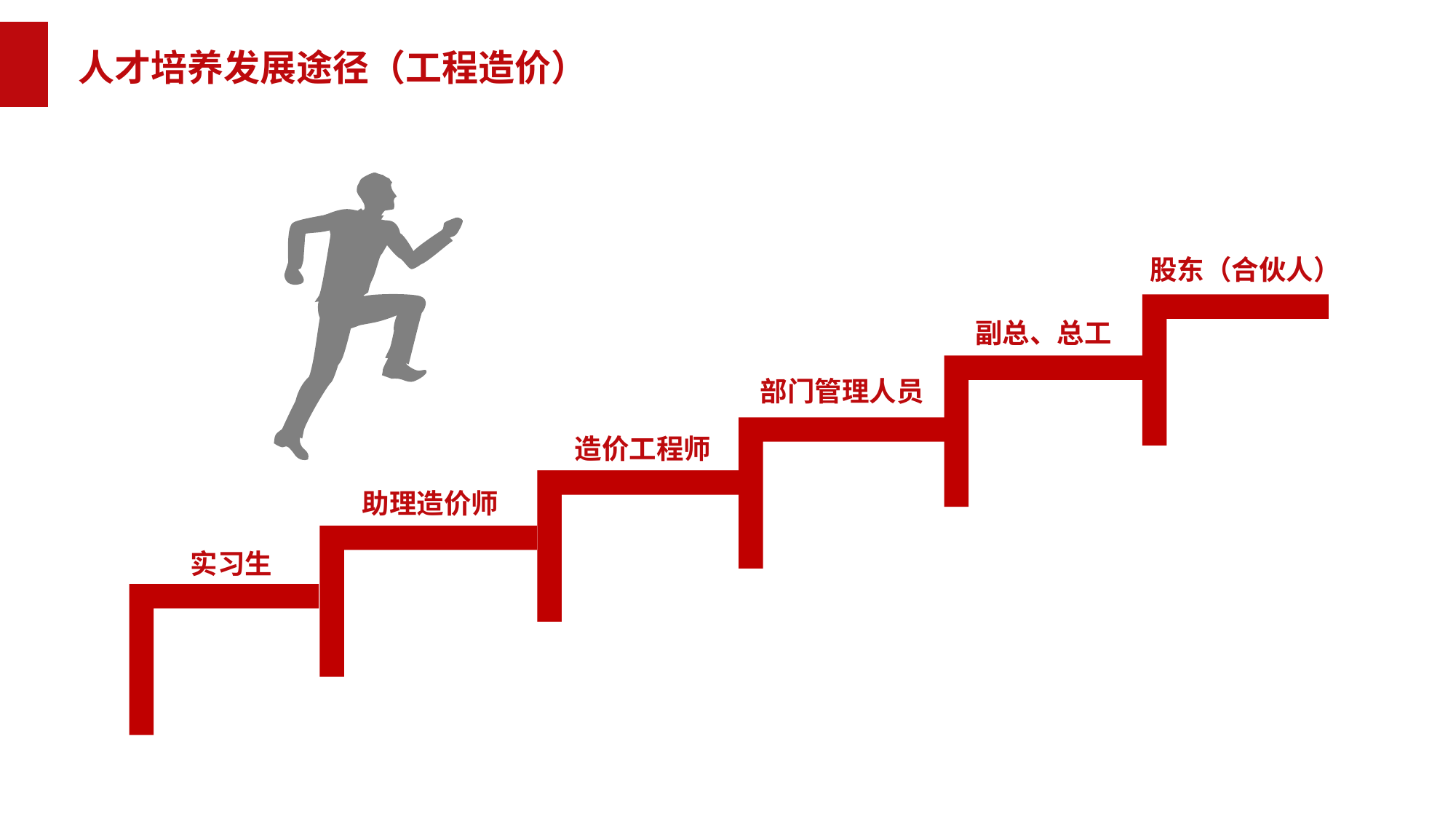

人才培养发展途径（工程造价）

股东（合伙人）

副总、总工

部门管理人员

造价工程师

助理造价师

实习生